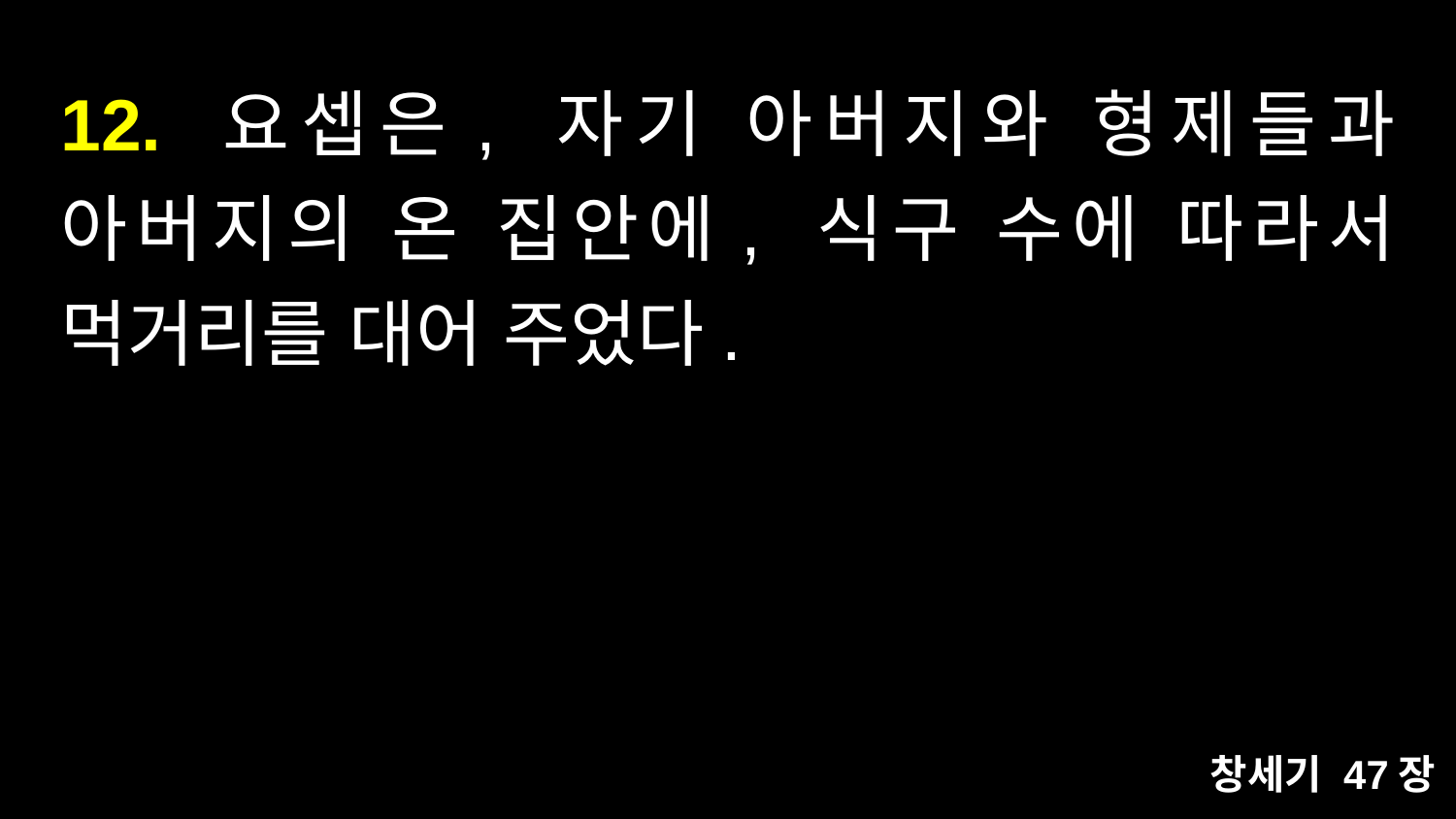

# 12. 요셉은, 자기 아버지와 형제들과 아버지의 온 집안에, 식구 수에 따라서 먹거리를 대어 주었다.
창세기 47장